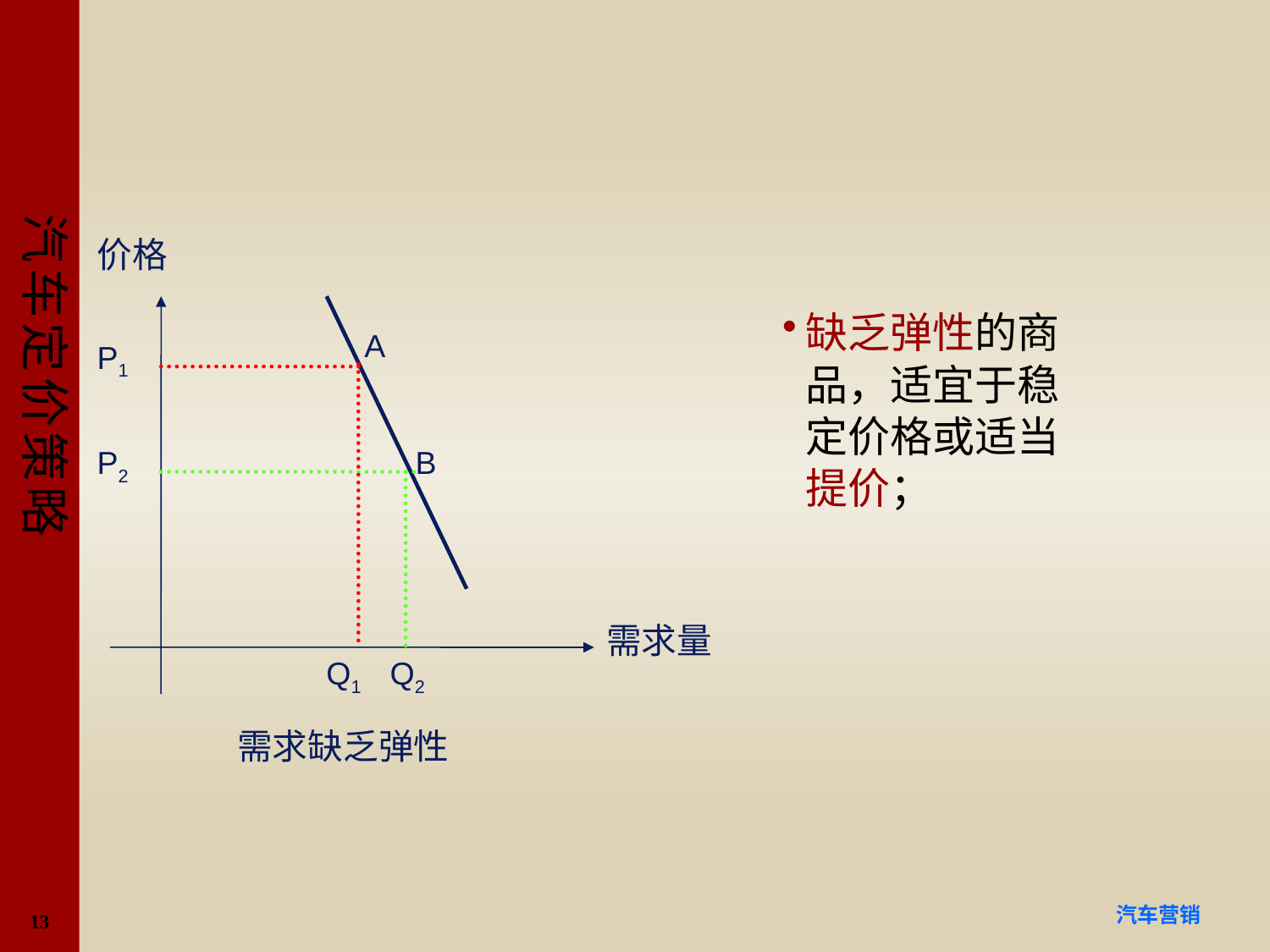

#
价格

A
P1

P2
B

需求量

Q1
Q2
需求缺乏弹性
缺乏弹性的商品，适宜于稳定价格或适当提价；
13